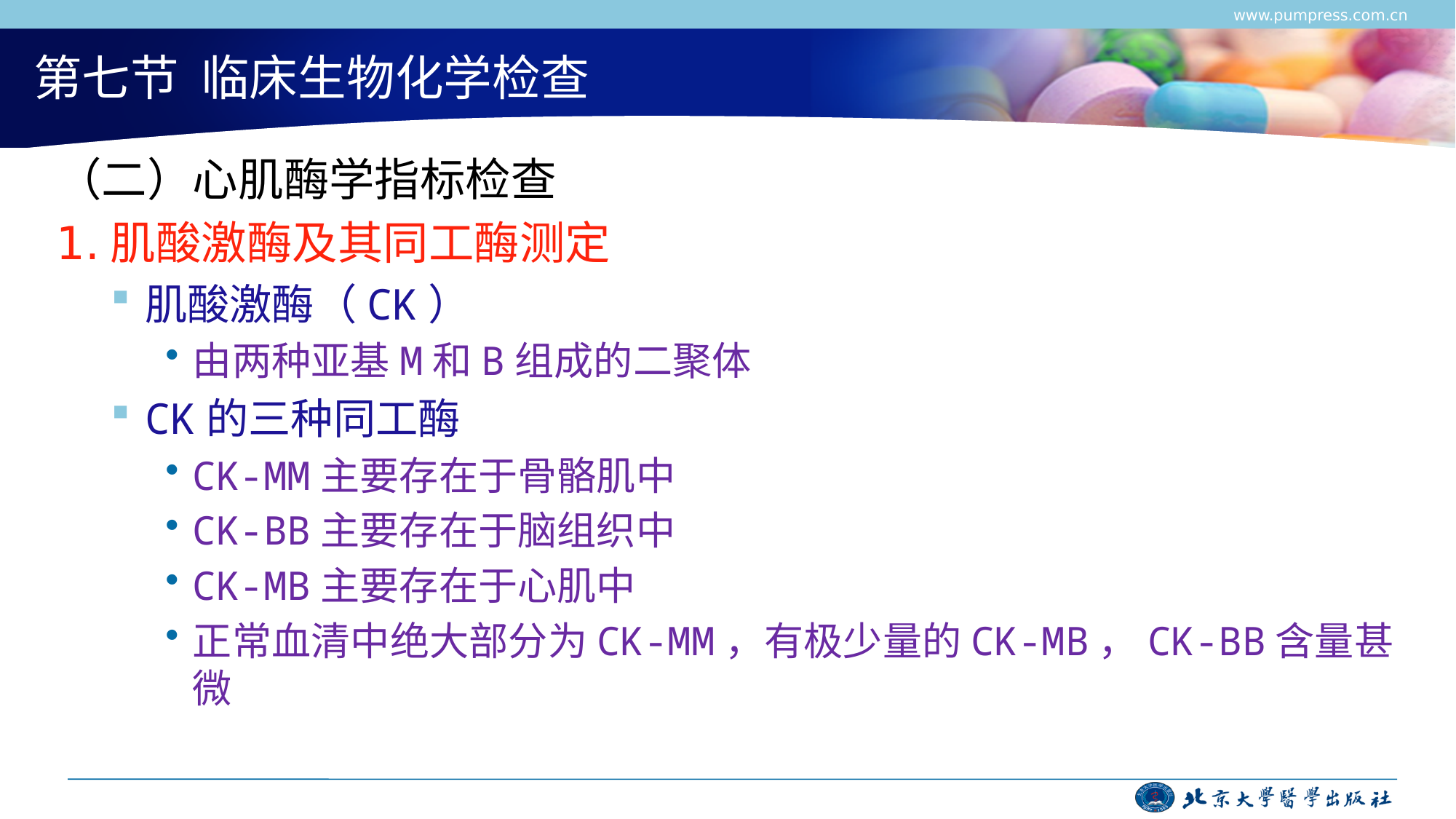

www.pumpress.com.cn
# 第七节  临床生物化学检查
（二）心肌酶学指标检查
1.肌酸激酶及其同工酶测定
肌酸激酶（CK）
由两种亚基M和B组成的二聚体
CK的三种同工酶
CK-MM主要存在于骨骼肌中
CK-BB主要存在于脑组织中
CK-MB主要存在于心肌中
正常血清中绝大部分为CK-MM，有极少量的CK-MB，CK-BB含量甚微